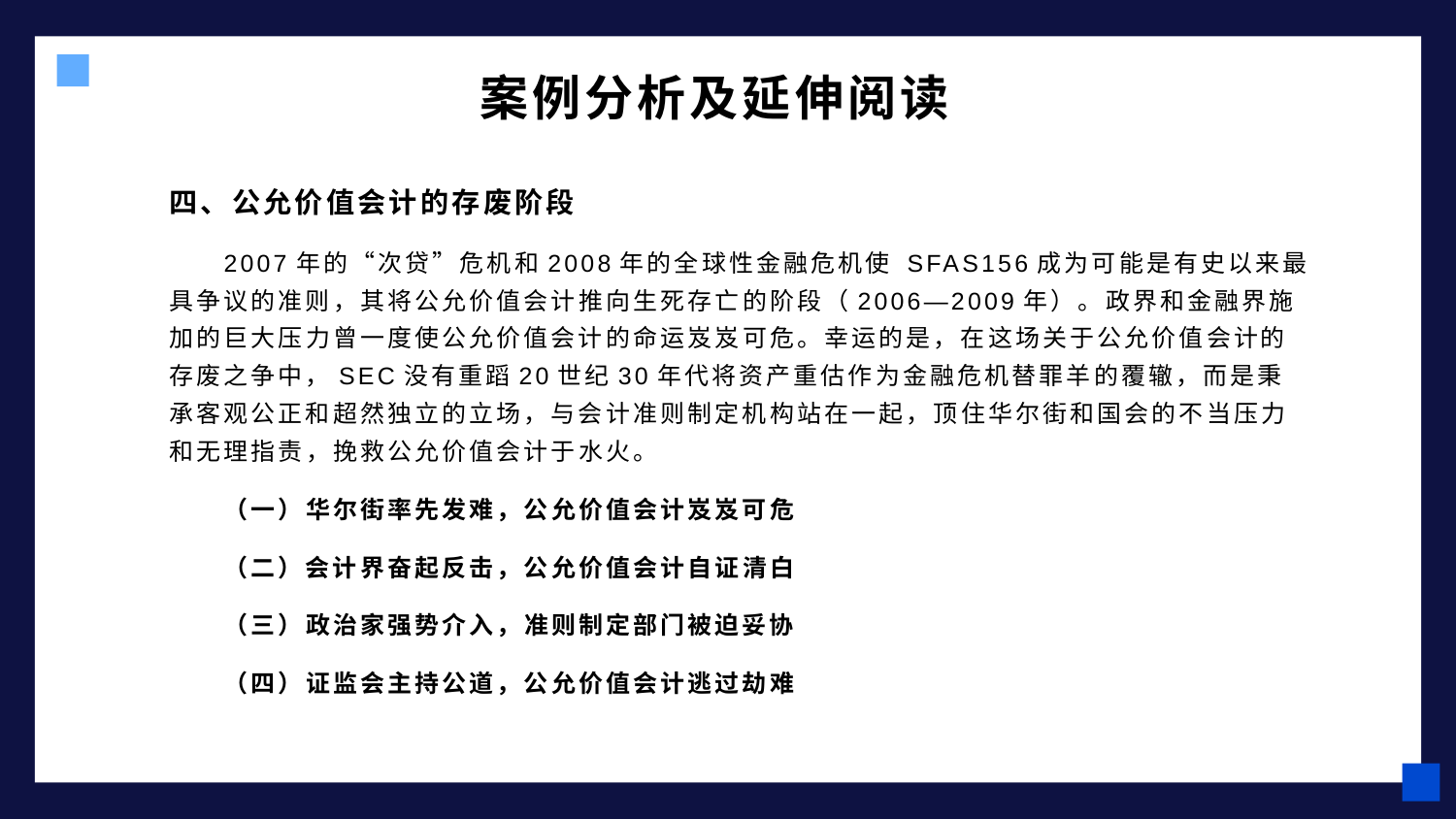

# 案例分析及延伸阅读
四、公允价值会计的存废阶段
2007年的“次贷”危机和2008年的全球性金融危机使 SFAS156成为可能是有史以来最具争议的准则，其将公允价值会计推向生死存亡的阶段（2006—2009年）。政界和金融界施加的巨大压力曾一度使公允价值会计的命运岌岌可危。幸运的是，在这场关于公允价值会计的存废之争中，SEC没有重蹈20世纪30年代将资产重估作为金融危机替罪羊的覆辙，而是秉承客观公正和超然独立的立场，与会计准则制定机构站在一起，顶住华尔街和国会的不当压力和无理指责，挽救公允价值会计于水火。
（一）华尔街率先发难，公允价值会计岌岌可危
（二）会计界奋起反击，公允价值会计自证清白
（三）政治家强势介入，准则制定部门被迫妥协
（四）证监会主持公道，公允价值会计逃过劫难